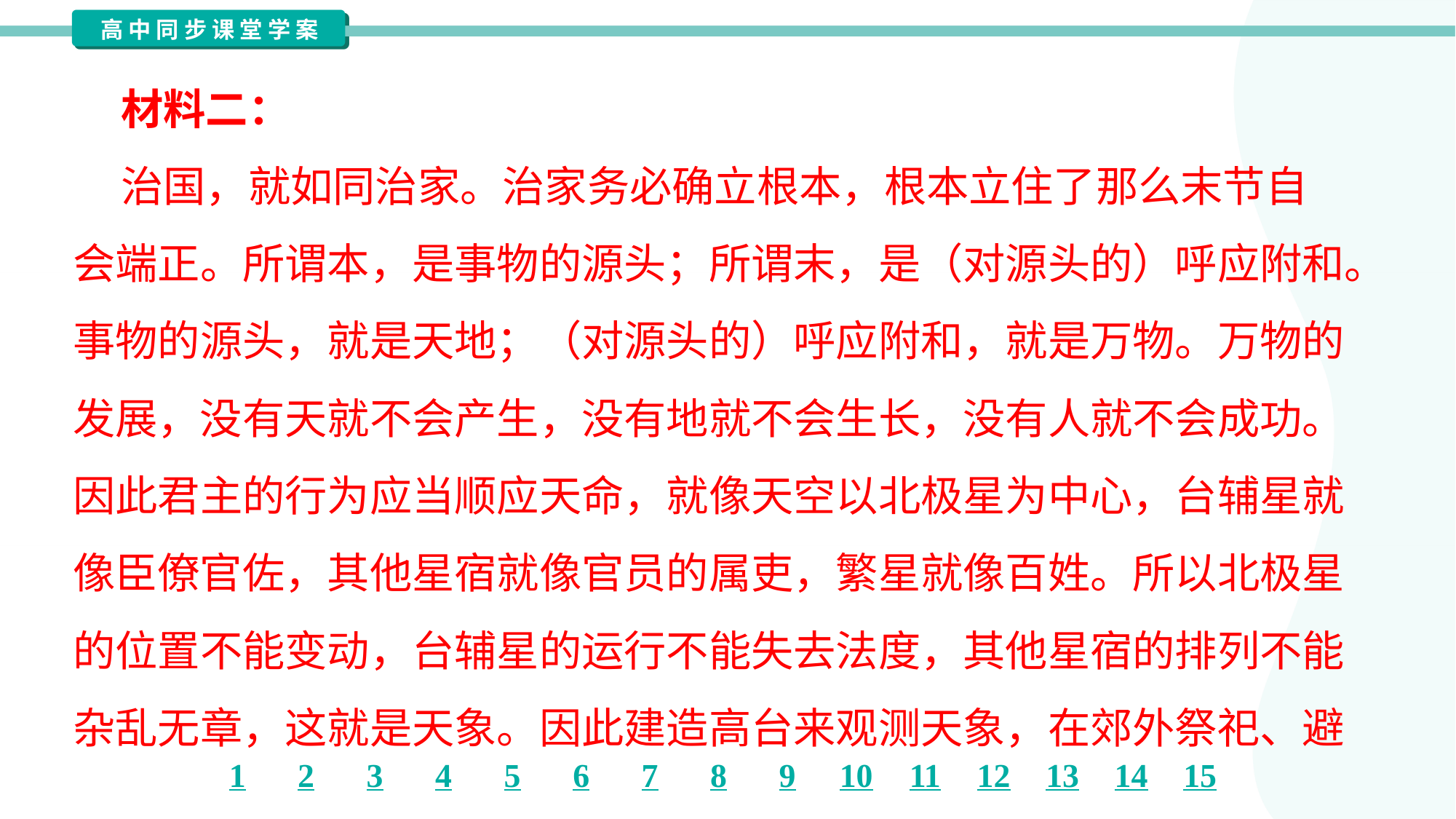

材料二：
    治国，就如同治家。治家务必确立根本，根本立住了那么末节自
会端正。所谓本，是事物的源头；所谓末，是（对源头的）呼应附和。
事物的源头，就是天地；（对源头的）呼应附和，就是万物。万物的
发展，没有天就不会产生，没有地就不会生长，没有人就不会成功。
因此君主的行为应当顺应天命，就像天空以北极星为中心，台辅星就
像臣僚官佐，其他星宿就像官员的属吏，繁星就像百姓。所以北极星
的位置不能变动，台辅星的运行不能失去法度，其他星宿的排列不能
杂乱无章，这就是天象。因此建造高台来观测天象，在郊外祭祀、避